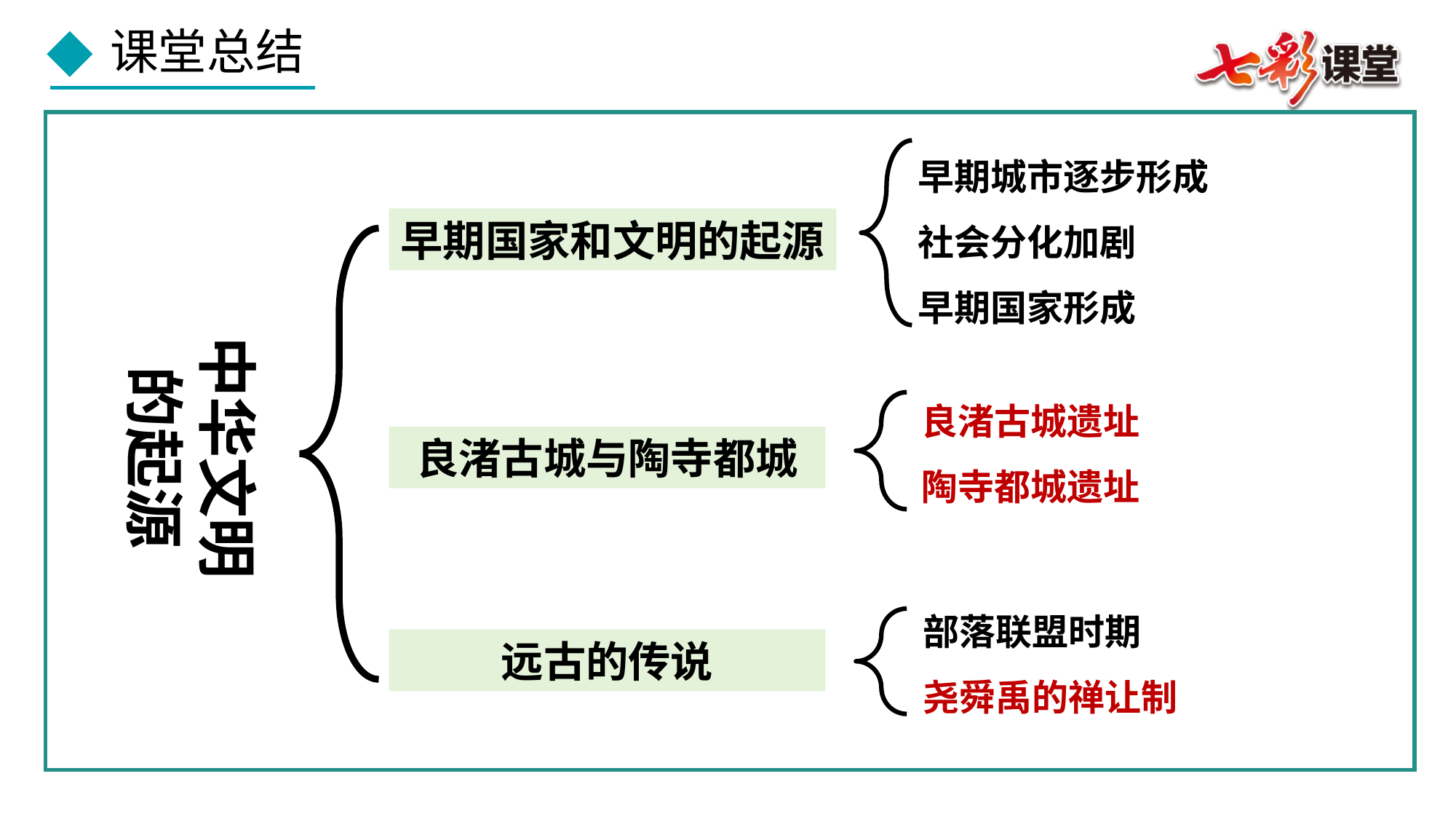

早期城市逐步形成
社会分化加剧
早期国家形成

早期国家和文明的起源

中华文明的起源
良渚古城遗址
陶寺都城遗址

良渚古城与陶寺都城
部落联盟时期
尧舜禹的禅让制

远古的传说